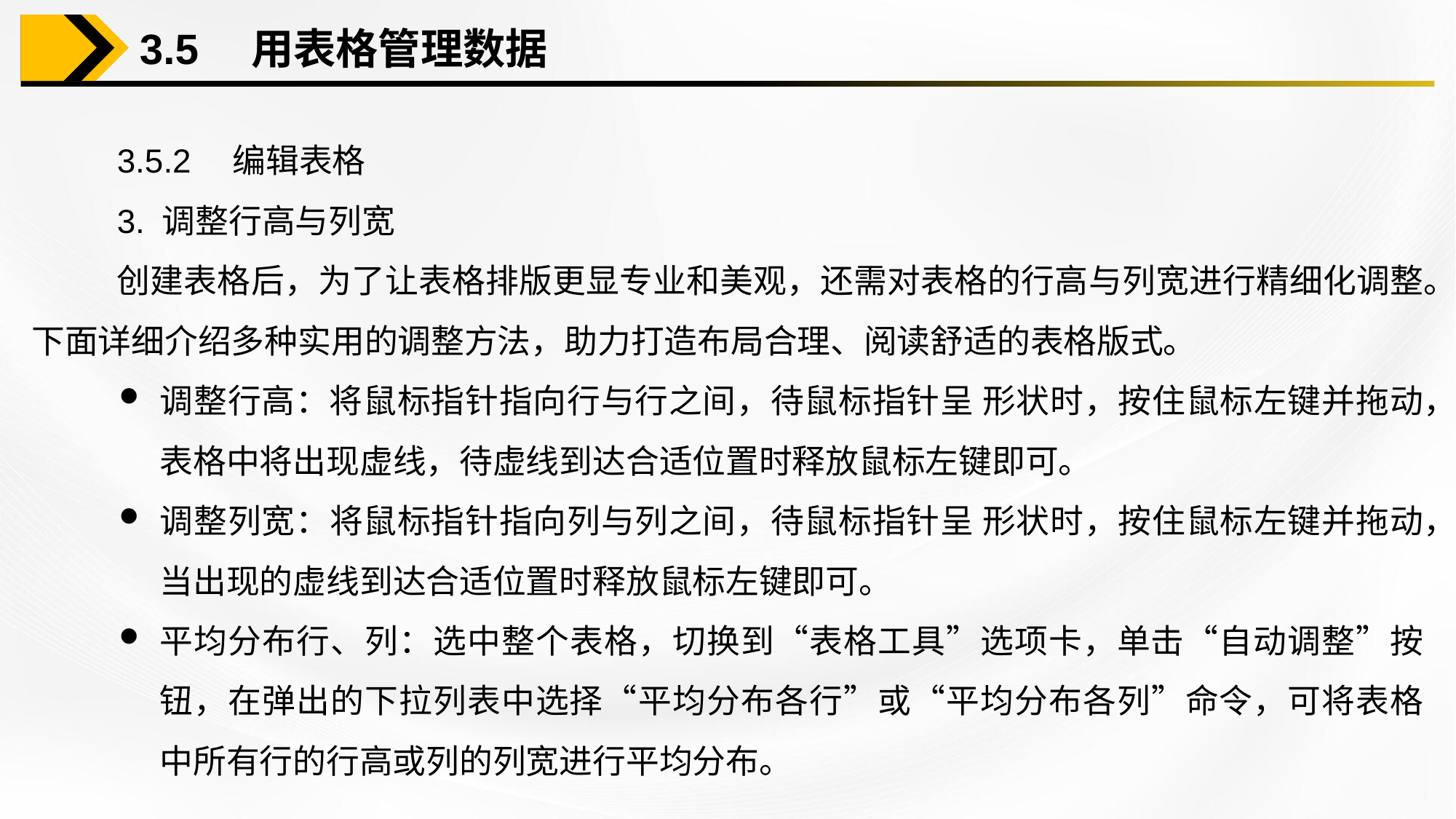

3.5　用表格管理数据
3.5.2　编辑表格
3. 调整行高与列宽
创建表格后，为了让表格排版更显专业和美观，还需对表格的行高与列宽进行精细化调整。下面详细介绍多种实用的调整方法，助力打造布局合理、阅读舒适的表格版式。
调整行高：将鼠标指针指向行与行之间，待鼠标指针呈 形状时，按住鼠标左键并拖动，表格中将出现虚线，待虚线到达合适位置时释放鼠标左键即可。
调整列宽：将鼠标指针指向列与列之间，待鼠标指针呈 形状时，按住鼠标左键并拖动，当出现的虚线到达合适位置时释放鼠标左键即可。
平均分布行、列：选中整个表格，切换到“表格工具”选项卡，单击“自动调整”按钮，在弹出的下拉列表中选择“平均分布各行”或“平均分布各列”命令，可将表格中所有行的行高或列的列宽进行平均分布。